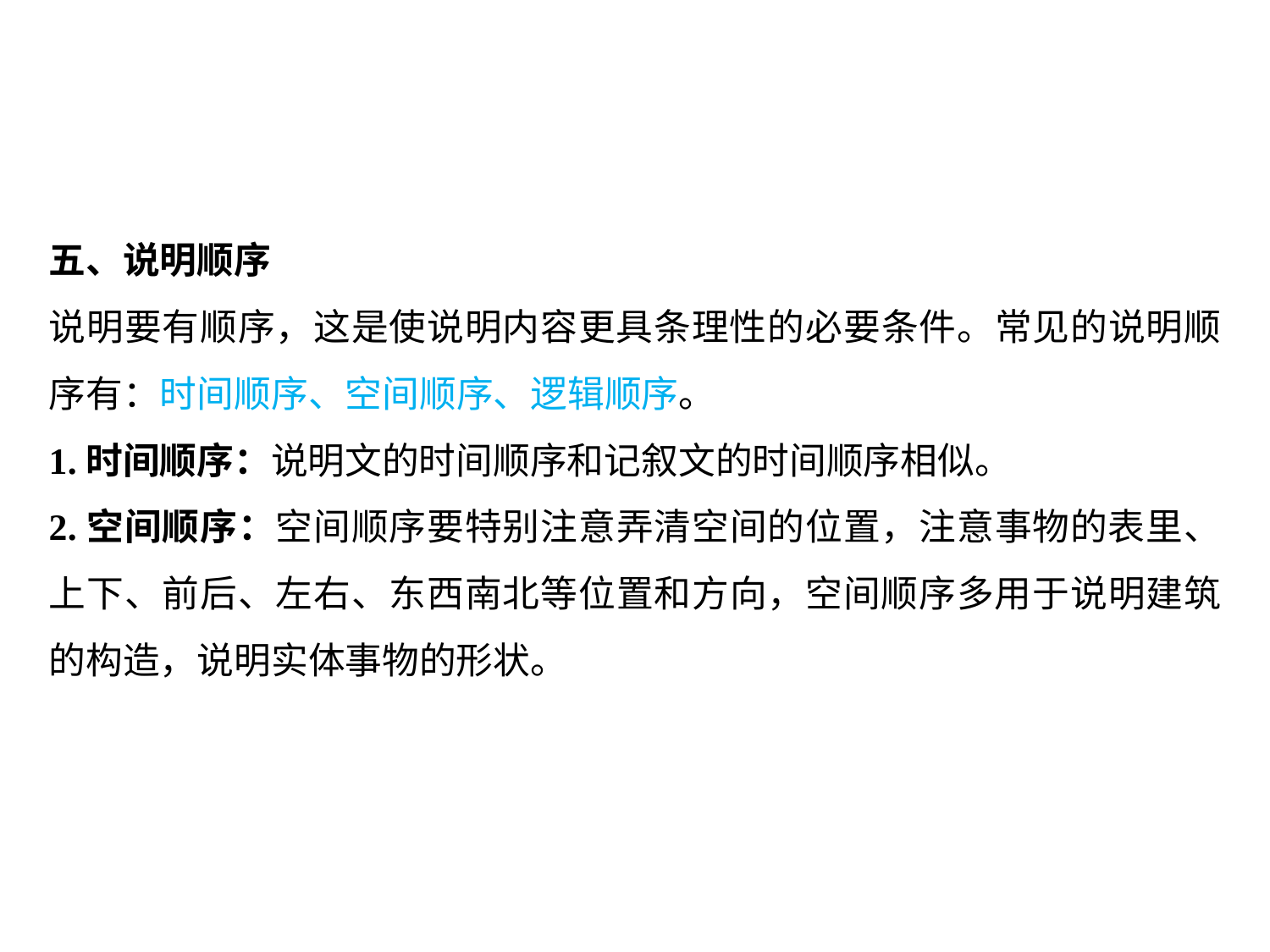

五、说明顺序
说明要有顺序，这是使说明内容更具条理性的必要条件。常见的说明顺序有：时间顺序、空间顺序、逻辑顺序。
1.时间顺序：说明文的时间顺序和记叙文的时间顺序相似。
2.空间顺序：空间顺序要特别注意弄清空间的位置，注意事物的表里、上下、前后、左右、东西南北等位置和方向，空间顺序多用于说明建筑的构造，说明实体事物的形状。